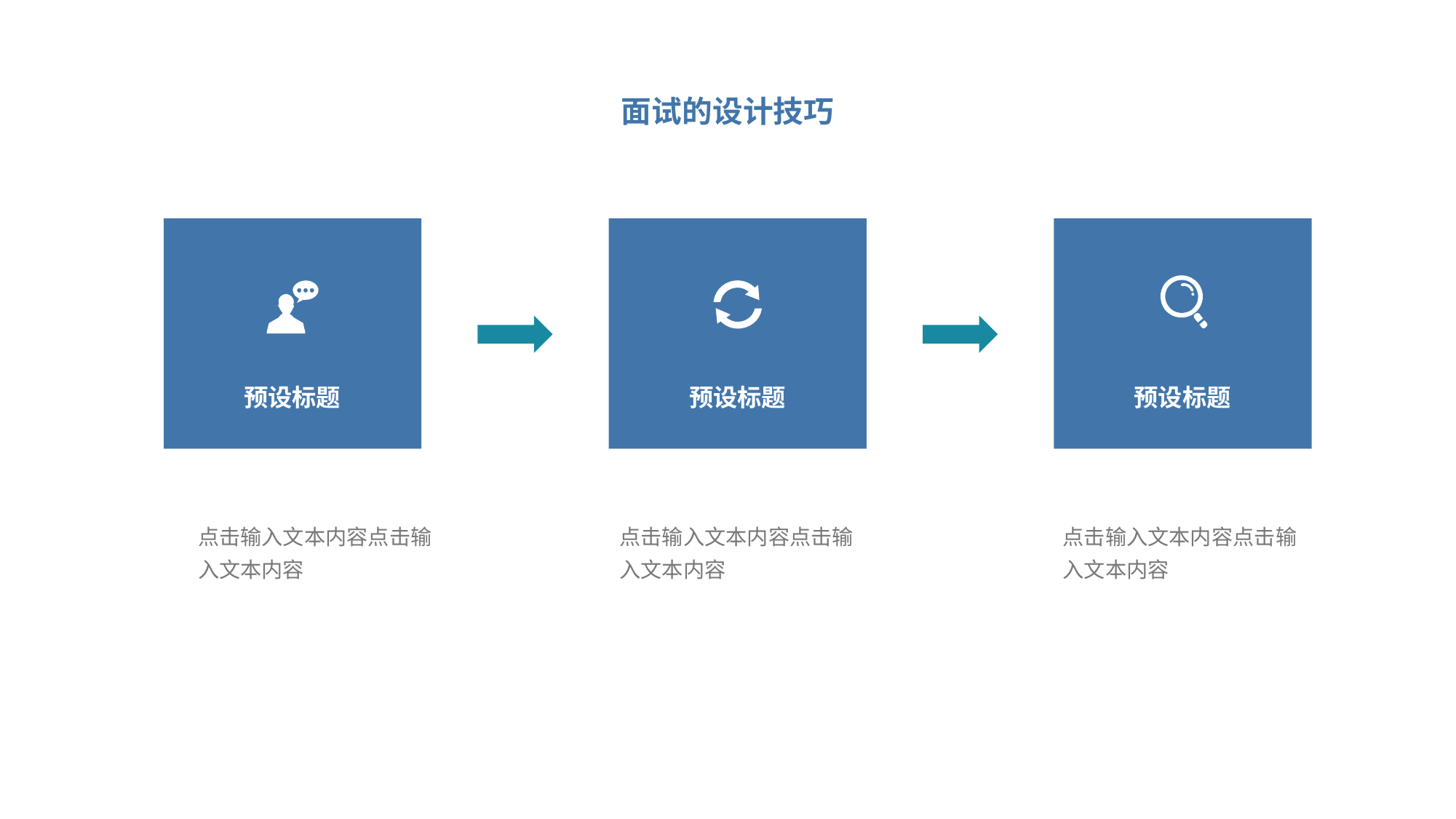

面试的设计技巧

预设标题
预设标题
预设标题
点击输入文本内容点击输入文本内容
点击输入文本内容点击输入文本内容
点击输入文本内容点击输入文本内容